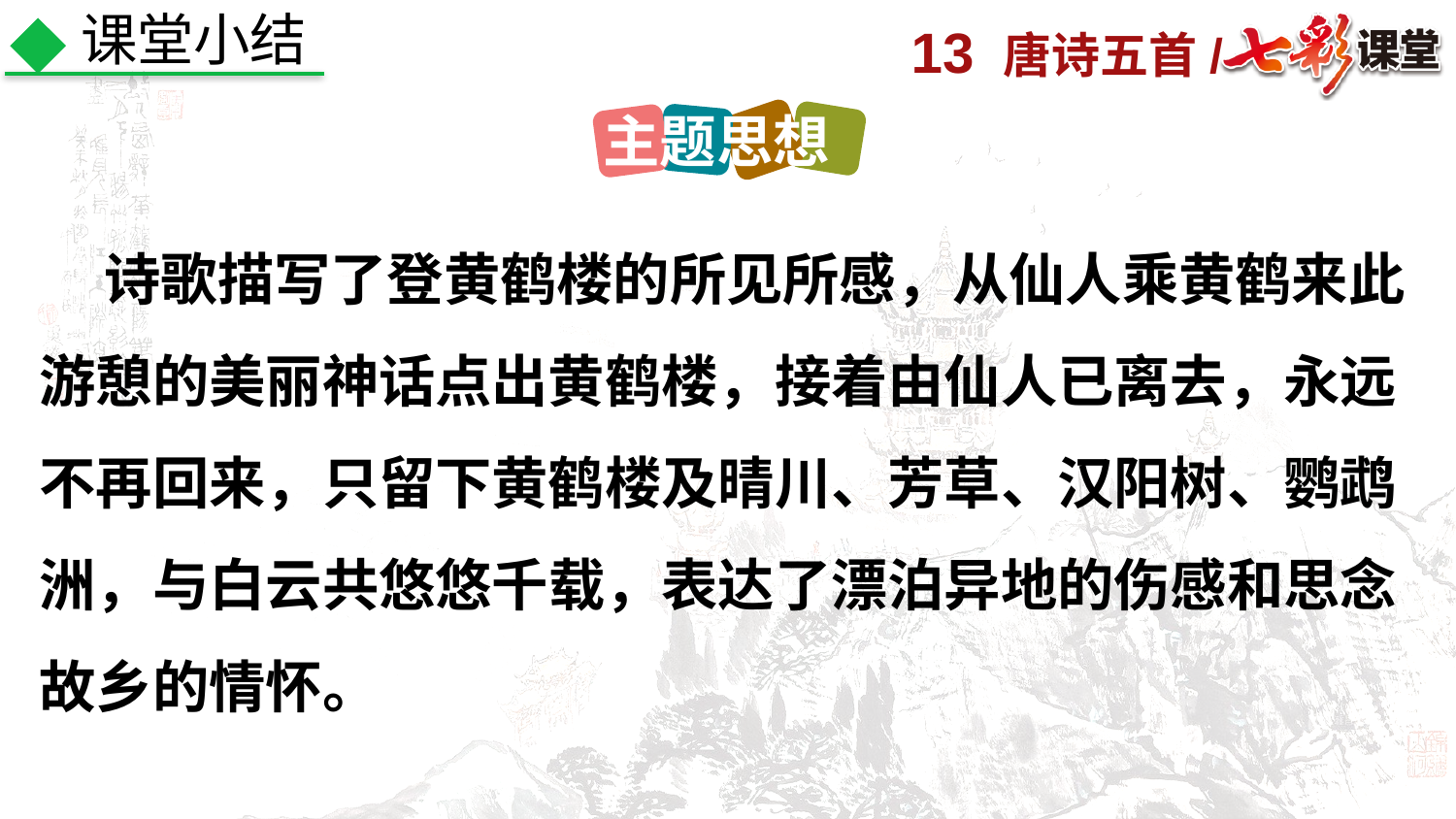

课堂小结

主题思想

    诗歌描写了登黄鹤楼的所见所感，从仙人乘黄鹤来此游憩的美丽神话点出黄鹤楼，接着由仙人已离去，永远不再回来，只留下黄鹤楼及晴川、芳草、汉阳树、鹦鹉洲，与白云共悠悠千载，表达了漂泊异地的伤感和思念故乡的情怀。